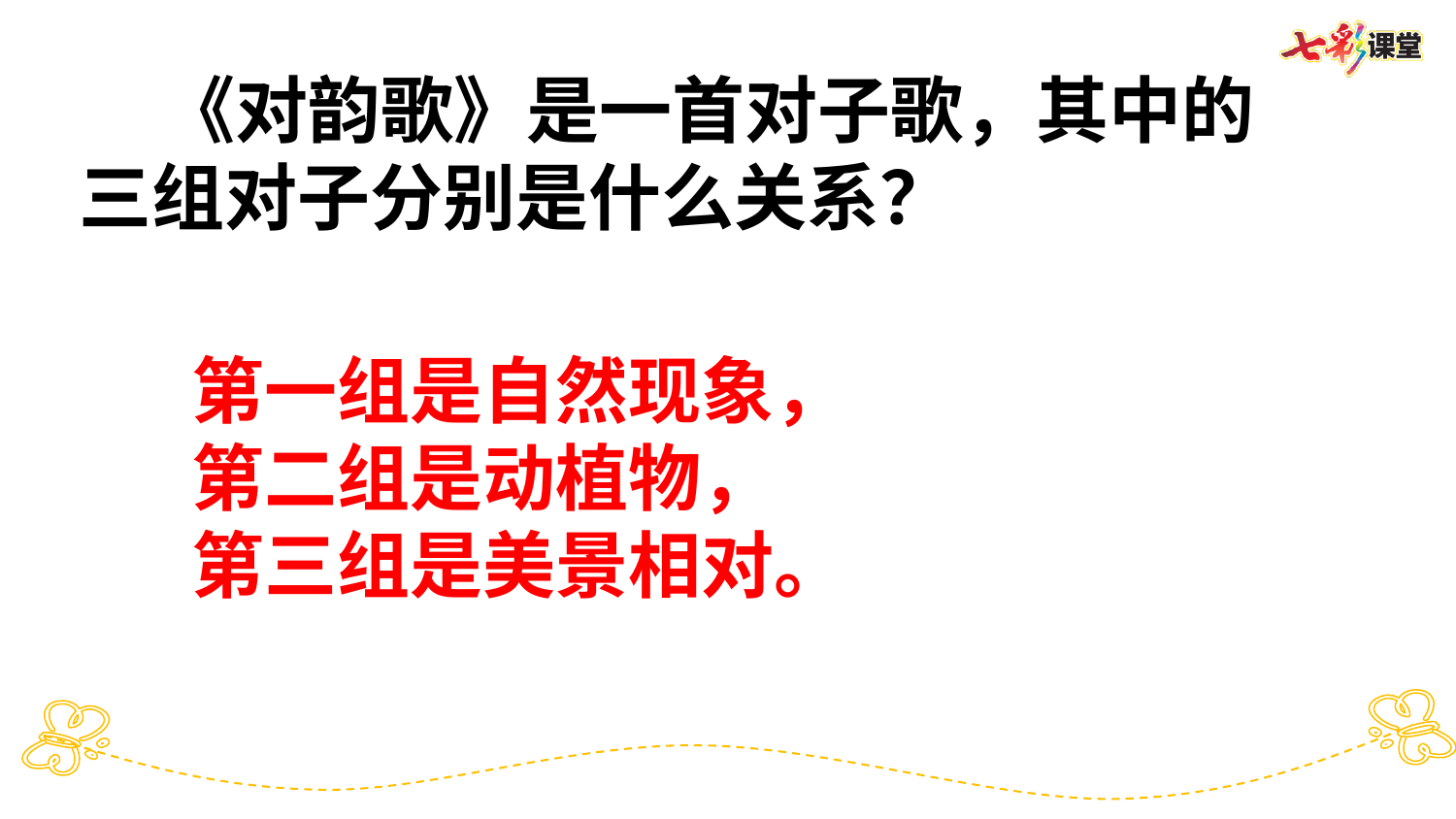

《对韵歌》是一首对子歌，其中的三组对子分别是什么关系？
第一组是自然现象，
第二组是动植物，
第三组是美景相对。